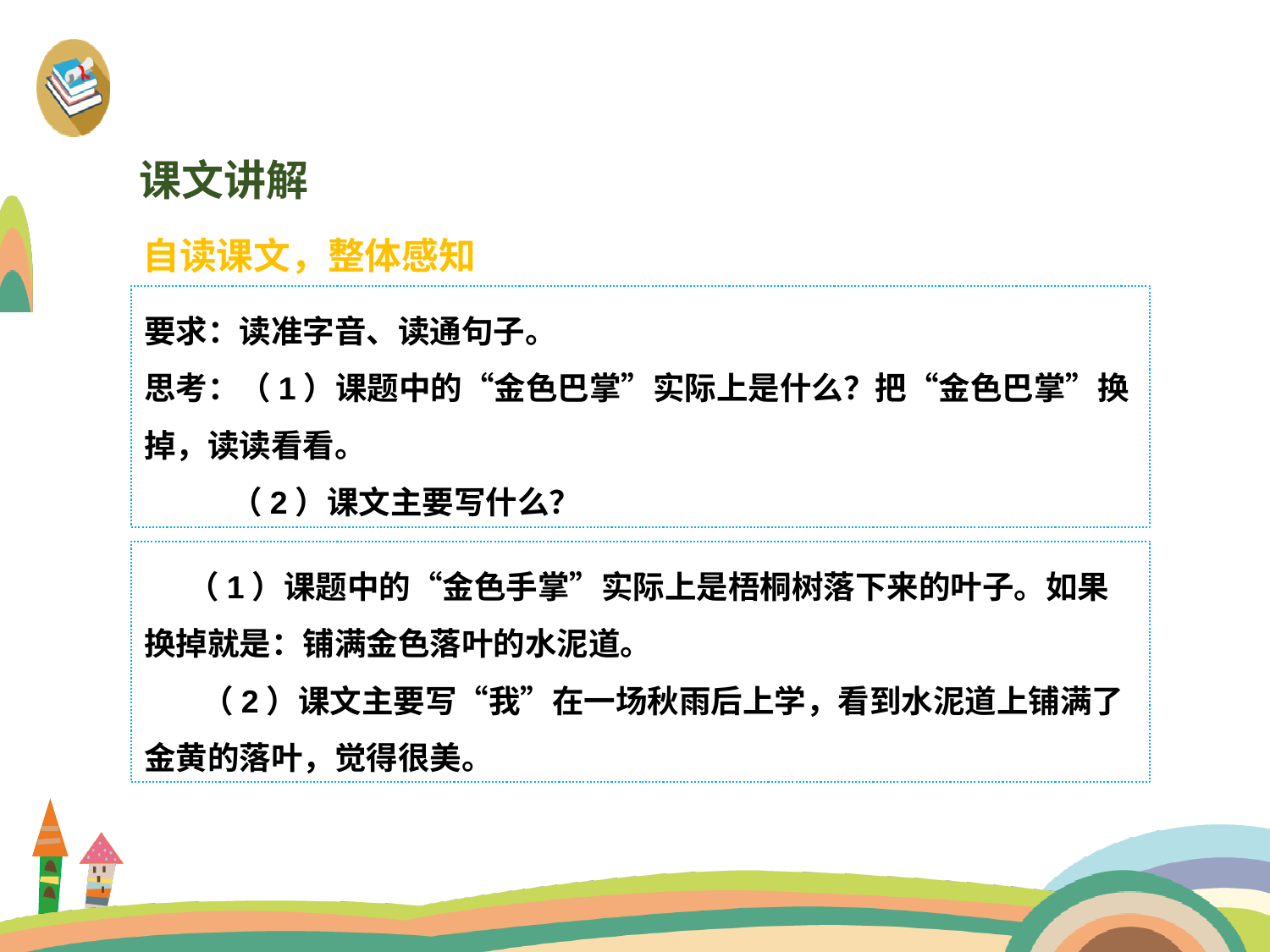

课文讲解
自读课文，整体感知
要求：读准字音、读通句子。
思考：（1）课题中的“金色巴掌”实际上是什么？把“金色巴掌”换掉，读读看看。
           （2）课文主要写什么？
     （1）课题中的“金色手掌”实际上是梧桐树落下来的叶子。如果换掉就是：铺满金色落叶的水泥道。
       （2）课文主要写“我”在一场秋雨后上学，看到水泥道上铺满了金黄的落叶，觉得很美。